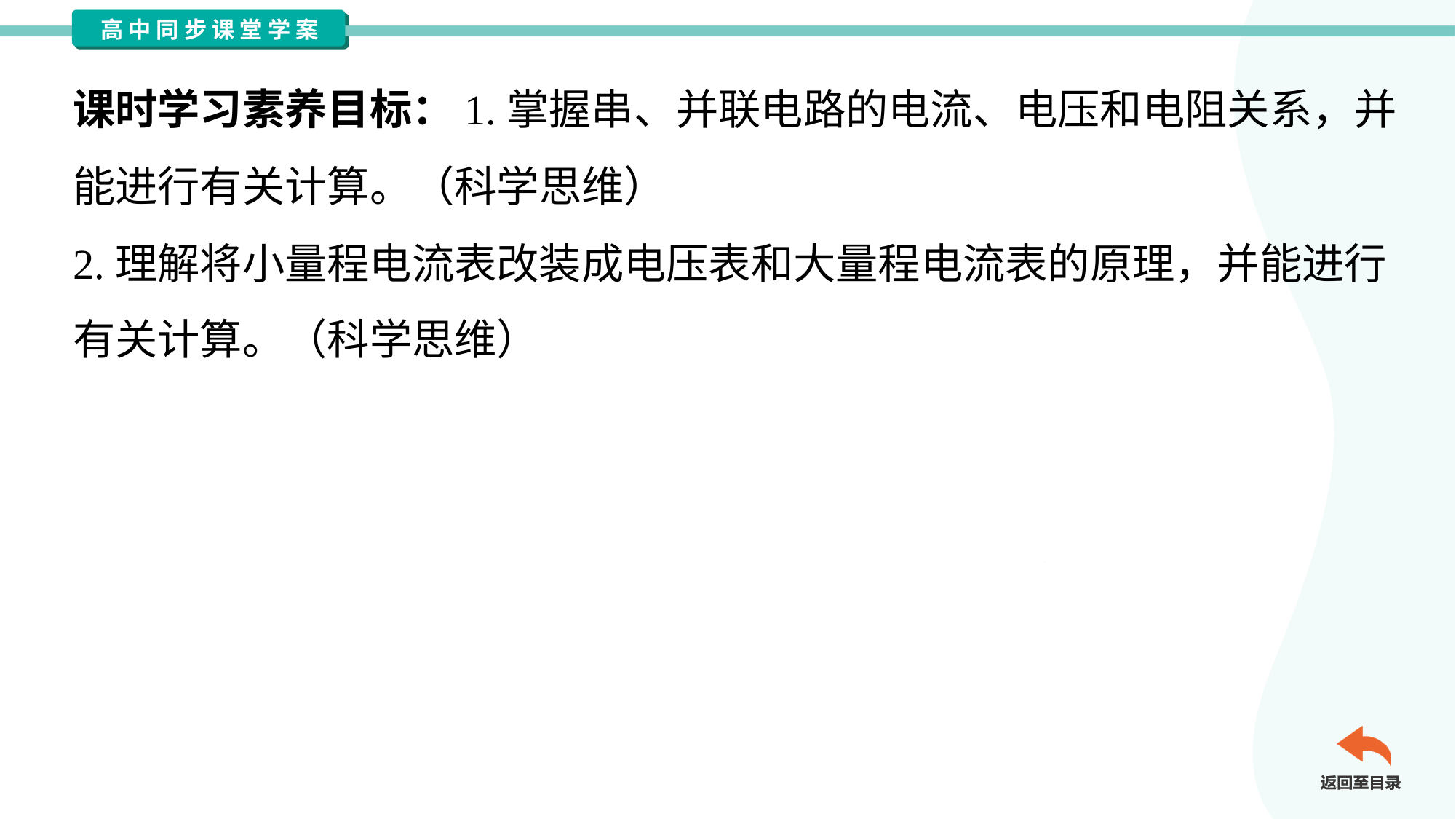

课时学习素养目标：1.掌握串、并联电路的电流、电压和电阻关系，并
能进行有关计算。（科学思维）
2.理解将小量程电流表改装成电压表和大量程电流表的原理，并能进行
有关计算。（科学思维）